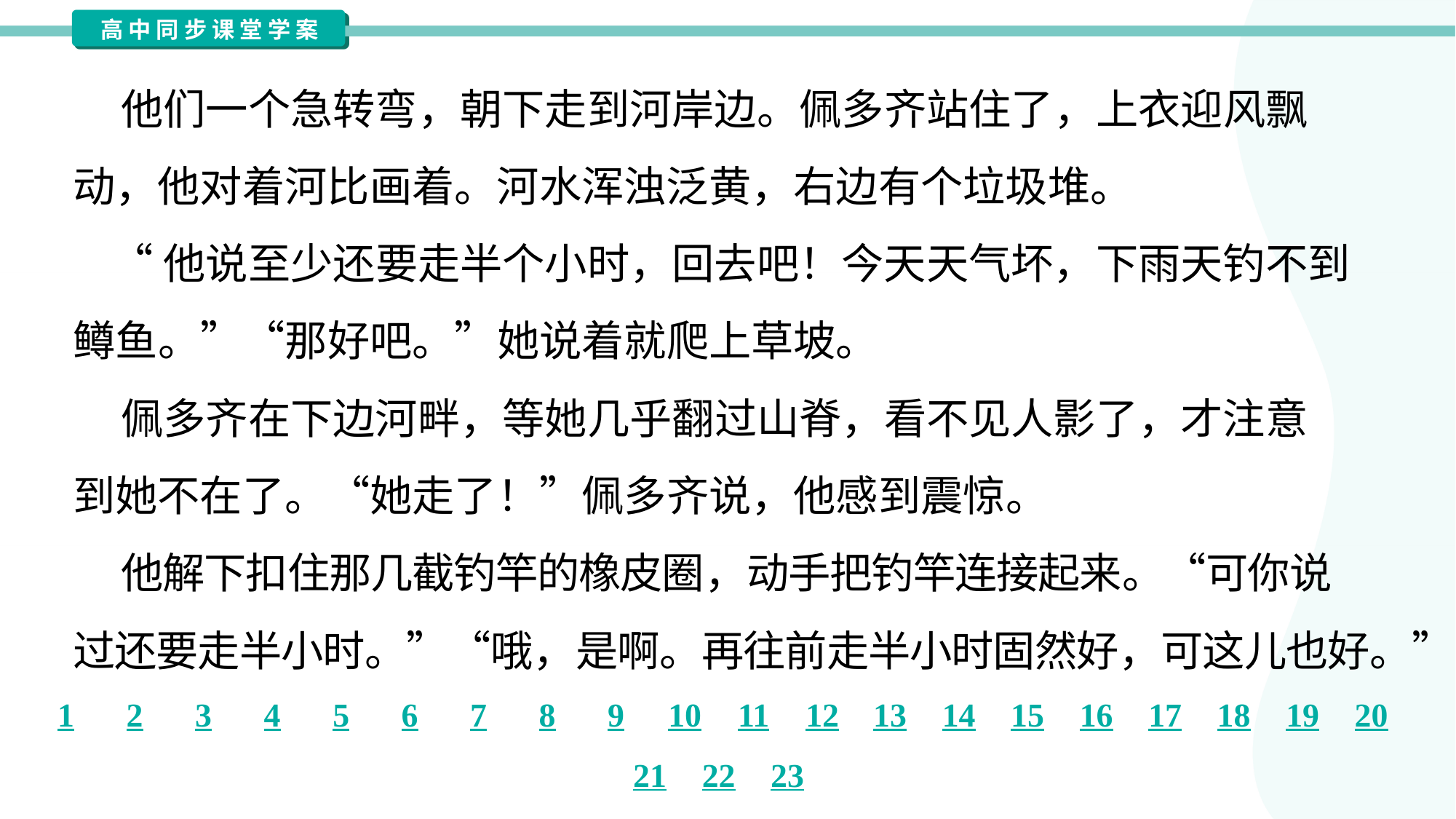

他们一个急转弯，朝下走到河岸边。佩多齐站住了，上衣迎风飘
动，他对着河比画着。河水浑浊泛黄，右边有个垃圾堆。
    “他说至少还要走半个小时，回去吧！今天天气坏，下雨天钓不到
鳟鱼。”“那好吧。”她说着就爬上草坡。
    佩多齐在下边河畔，等她几乎翻过山脊，看不见人影了，才注意
到她不在了。“她走了！”佩多齐说，他感到震惊。
    他解下扣住那几截钓竿的橡皮圈，动手把钓竿连接起来。“可你说
过还要走半小时。”“哦，是啊。再往前走半小时固然好，可这儿也好。”